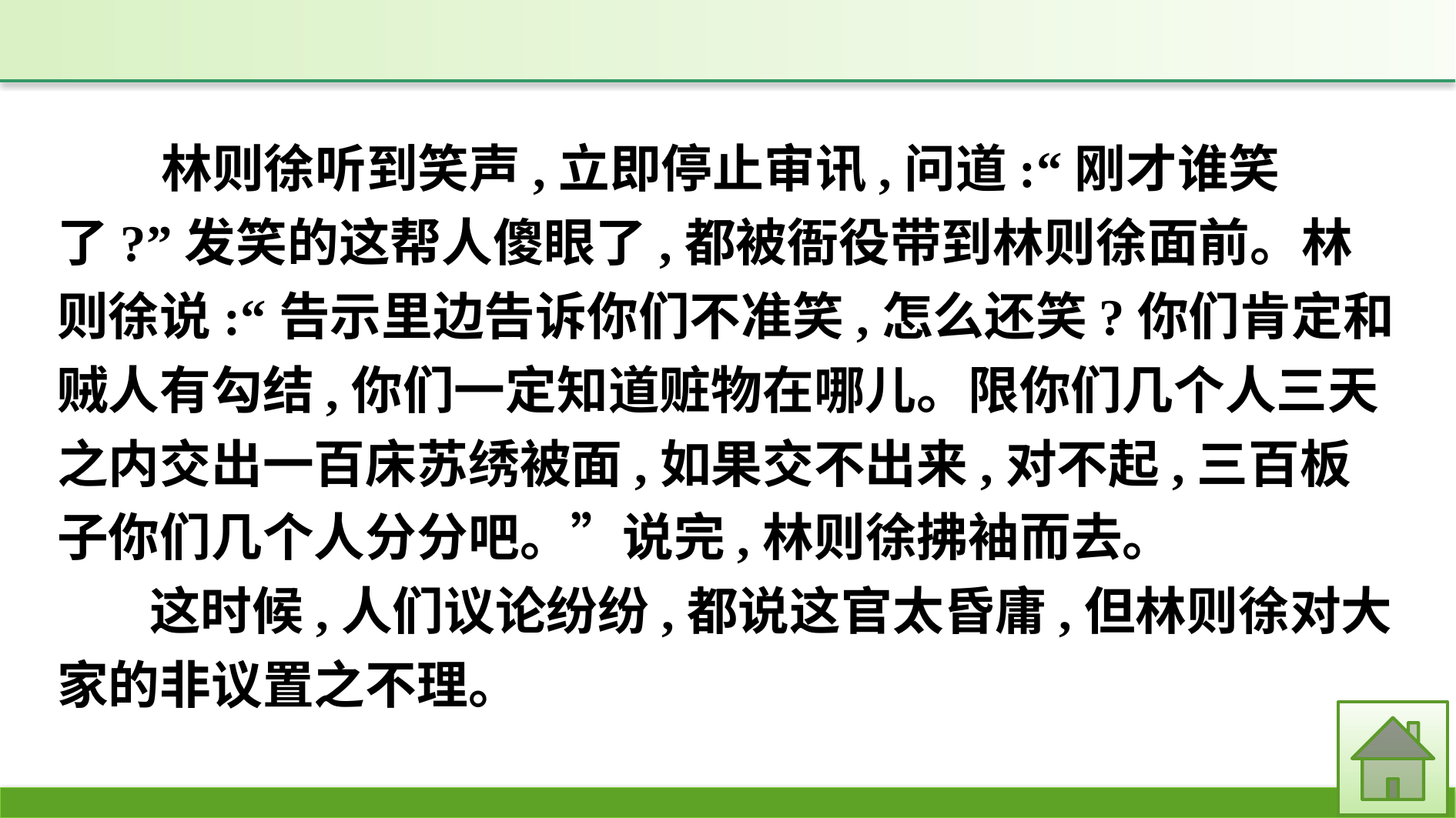

林则徐听到笑声,立即停止审讯,问道:“刚才谁笑了?”发笑的这帮人傻眼了,都被衙役带到林则徐面前。林则徐说:“告示里边告诉你们不准笑,怎么还笑?你们肯定和贼人有勾结,你们一定知道赃物在哪儿。限你们几个人三天之内交出一百床苏绣被面,如果交不出来,对不起,三百板子你们几个人分分吧。”说完,林则徐拂袖而去。
   这时候,人们议论纷纷,都说这官太昏庸,但林则徐对大家的非议置之不理。